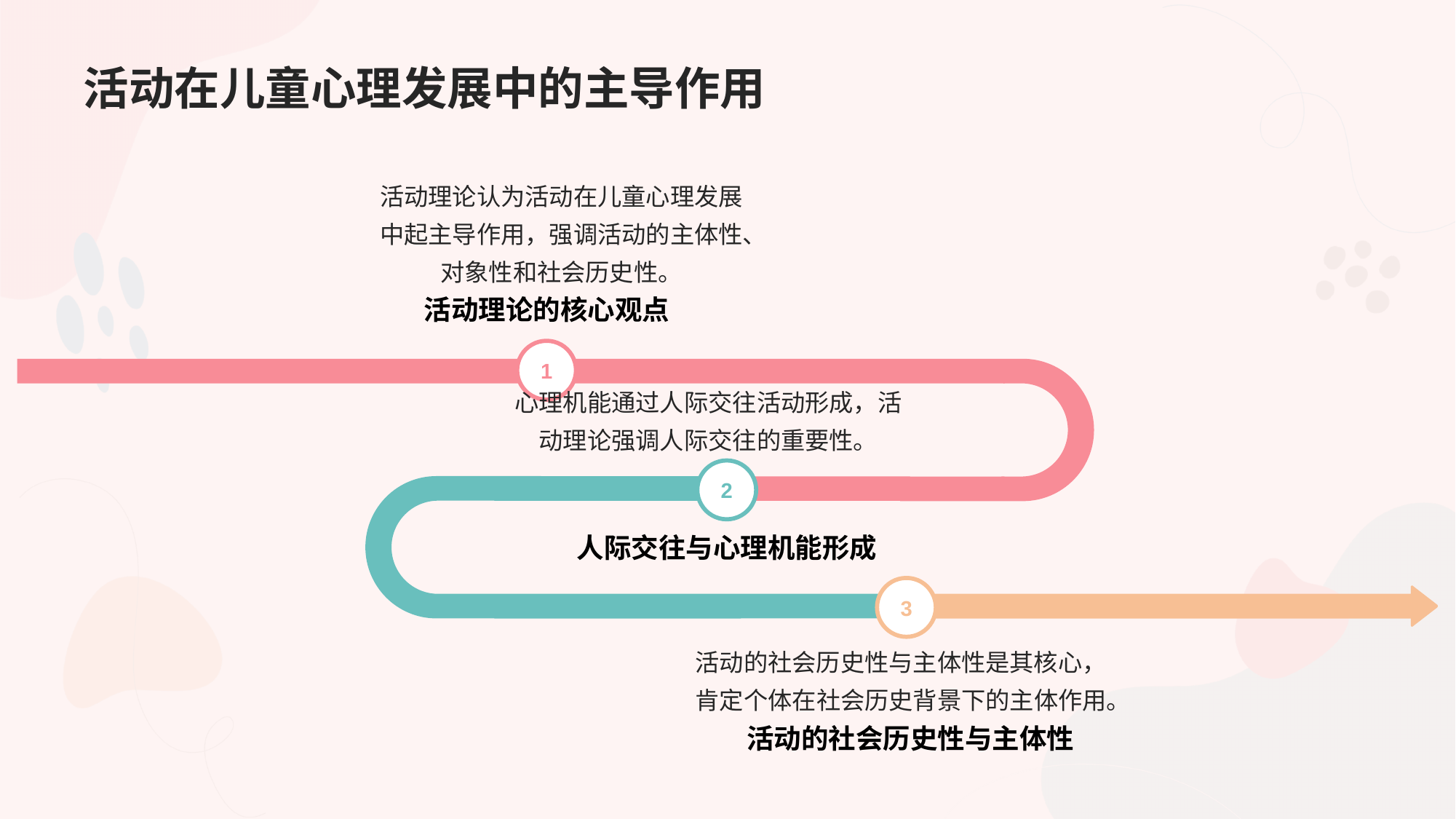

# 活动在儿童心理发展中的主导作用
活动理论认为活动在儿童心理发展中起主导作用，强调活动的主体性、对象性和社会历史性。
活动理论的核心观点
1

心理机能通过人际交往活动形成，活动理论强调人际交往的重要性。
2

人际交往与心理机能形成
3

活动的社会历史性与主体性是其核心，肯定个体在社会历史背景下的主体作用。
活动的社会历史性与主体性